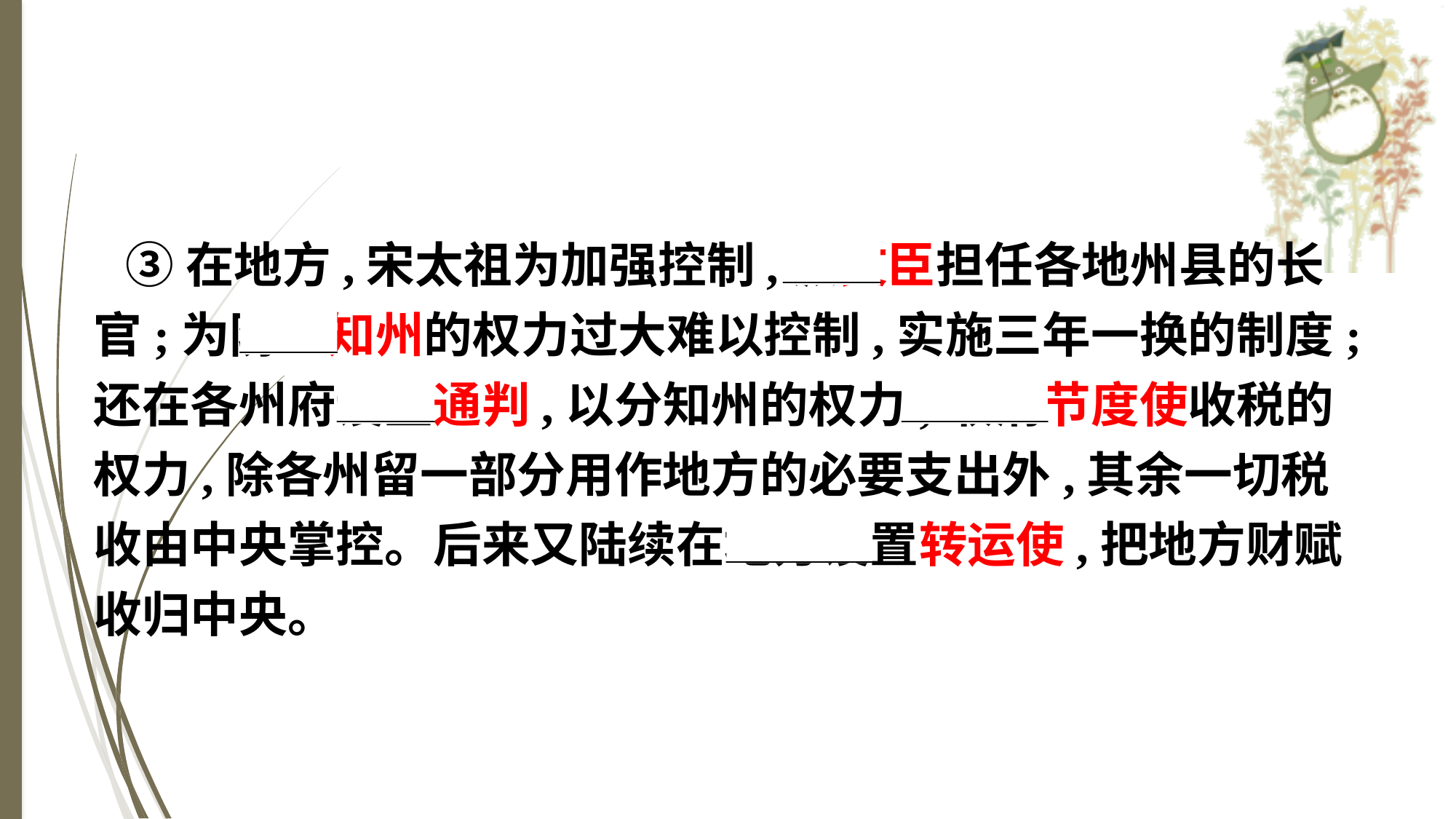

③在地方,宋太祖为加强控制,派文臣担任各地州县的长官;为防止知州的权力过大难以控制,实施三年一换的制度;还在各州府设置通判,以分知州的权力;取消节度使收税的权力,除各州留一部分用作地方的必要支出外,其余一切税收由中央掌控。后来又陆续在地方设置转运使,把地方财赋收归中央。